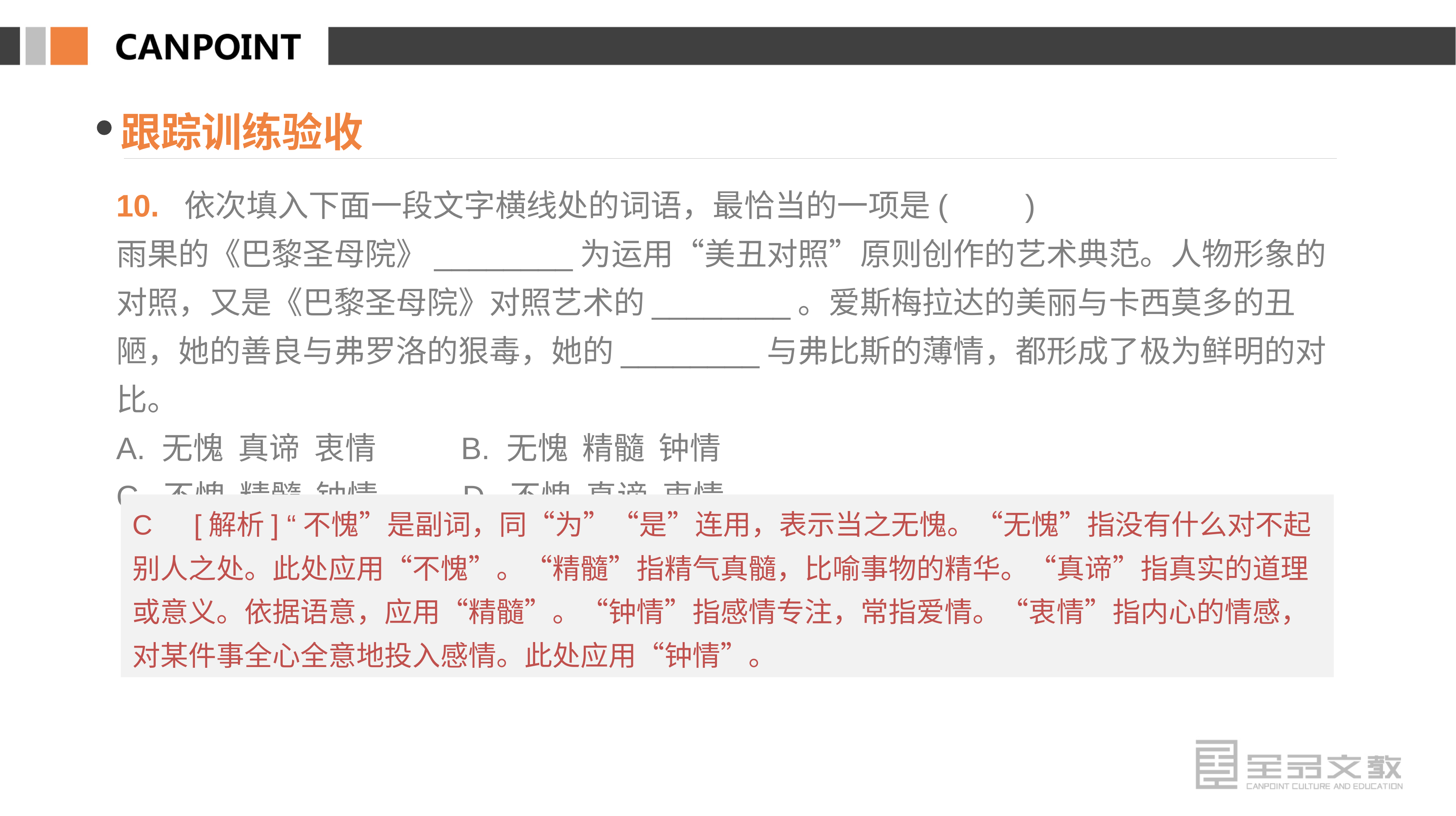

跟踪训练验收

10.  依次填入下面一段文字横线处的词语，最恰当的一项是(　　)
雨果的《巴黎圣母院》________为运用“美丑对照”原则创作的艺术典范。人物形象的对照，又是《巴黎圣母院》对照艺术的________。爱斯梅拉达的美丽与卡西莫多的丑陋，她的善良与弗罗洛的狠毒，她的________与弗比斯的薄情，都形成了极为鲜明的对比。
A. 无愧  真谛  衷情           B. 无愧  精髓  钟情
C. 不愧  精髓  钟情           D. 不愧  真谛  衷情

C　[解析] “不愧”是副词，同“为”“是”连用，表示当之无愧。“无愧”指没有什么对不起别人之处。此处应用“不愧”。“精髓”指精气真髓，比喻事物的精华。“真谛”指真实的道理或意义。依据语意，应用“精髓”。“钟情”指感情专注，常指爱情。“衷情”指内心的情感，对某件事全心全意地投入感情。此处应用“钟情”。